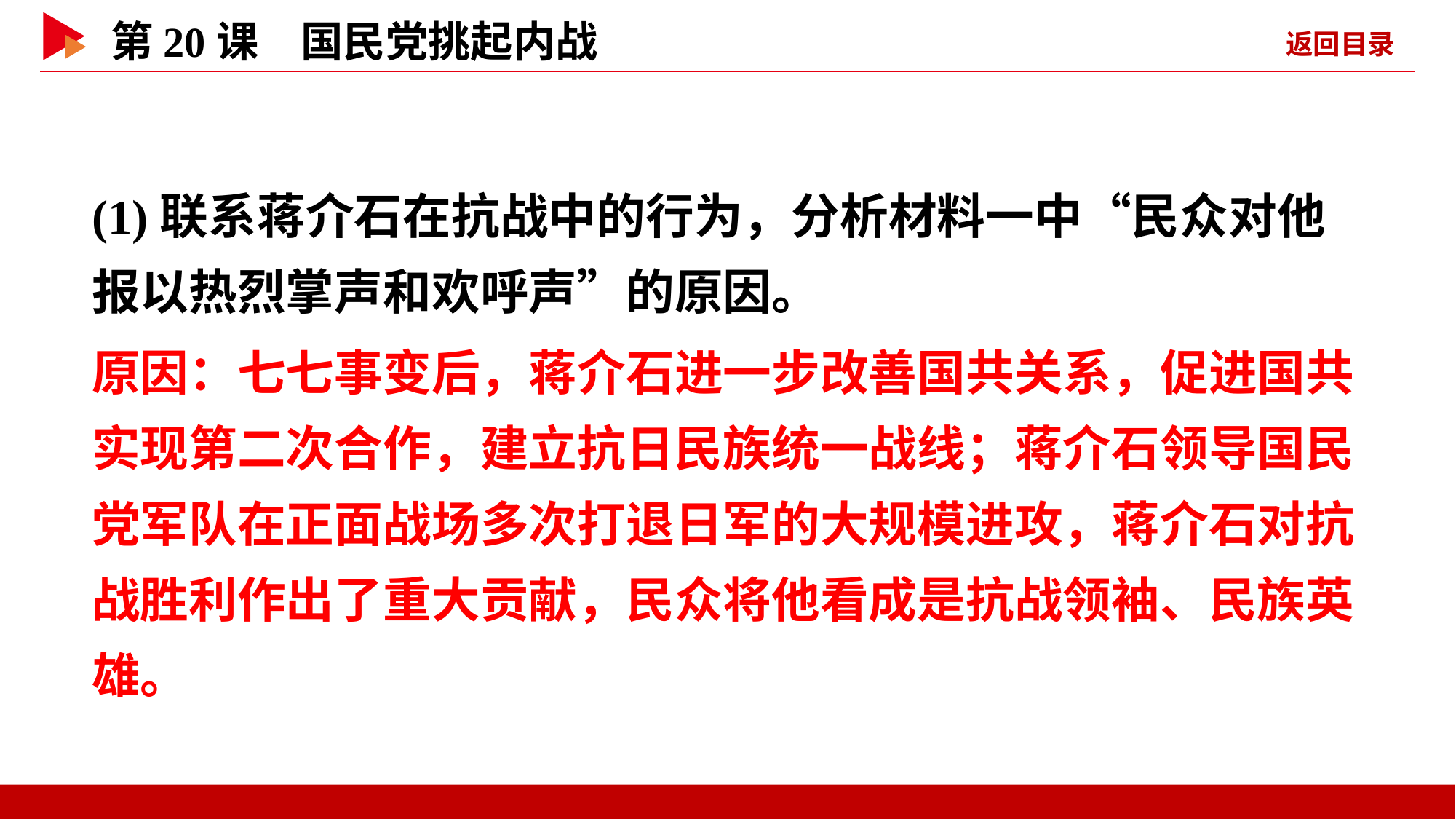

(1)联系蒋介石在抗战中的行为，分析材料一中“民众对他报以热烈掌声和欢呼声”的原因。
原因：七七事变后，蒋介石进一步改善国共关系，促进国共实现第二次合作，建立抗日民族统一战线；蒋介石领导国民党军队在正面战场多次打退日军的大规模进攻，蒋介石对抗战胜利作出了重大贡献，民众将他看成是抗战领袖、民族英雄。